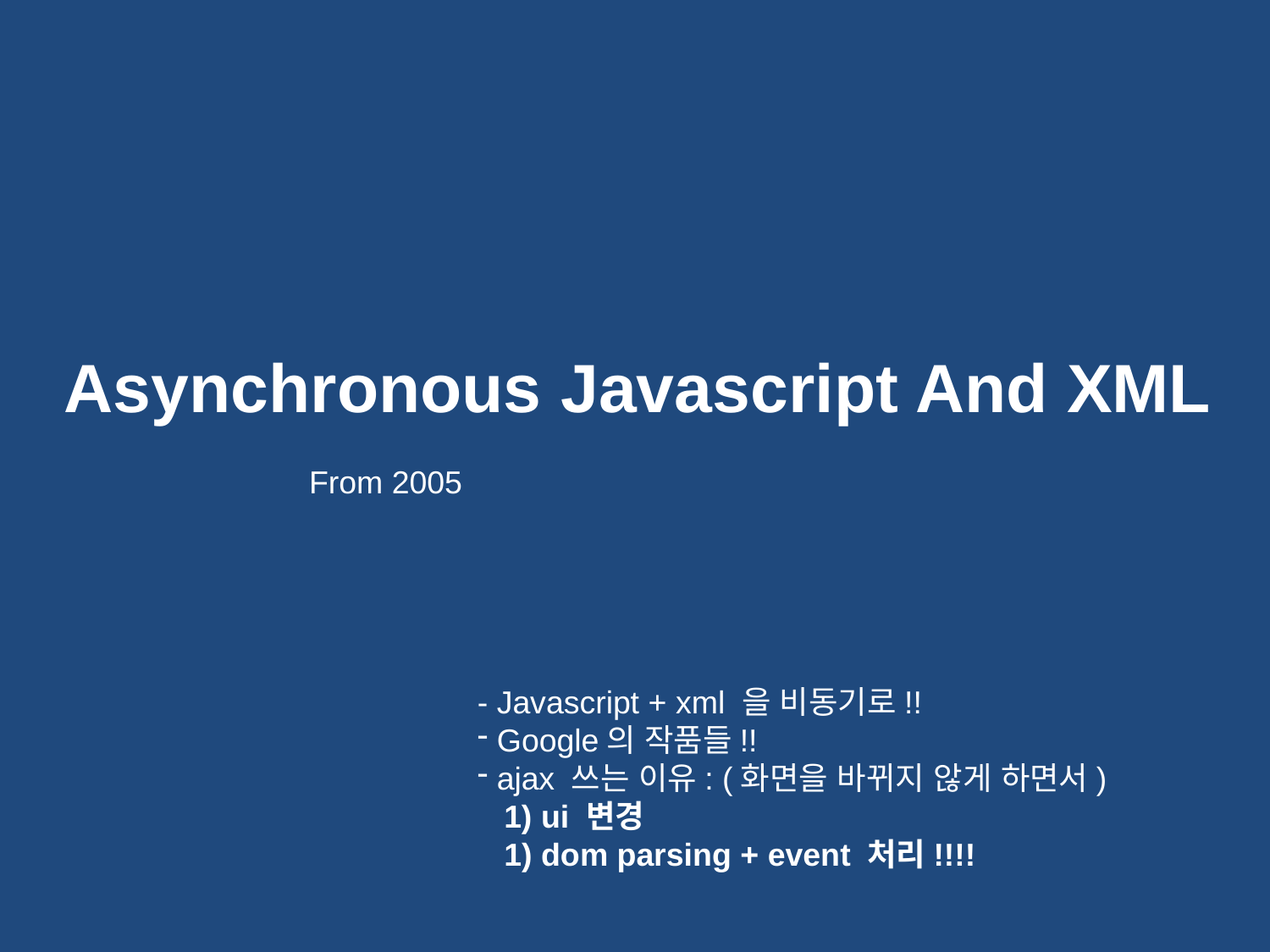

# Asynchronous Javascript And XML
From 2005
- Javascript + xml 을 비동기로!!
 Google의 작품들!!
 ajax 쓰는 이유: (화면을 바뀌지 않게 하면서)
   1) ui 변경
   1) dom parsing + event 처리!!!!